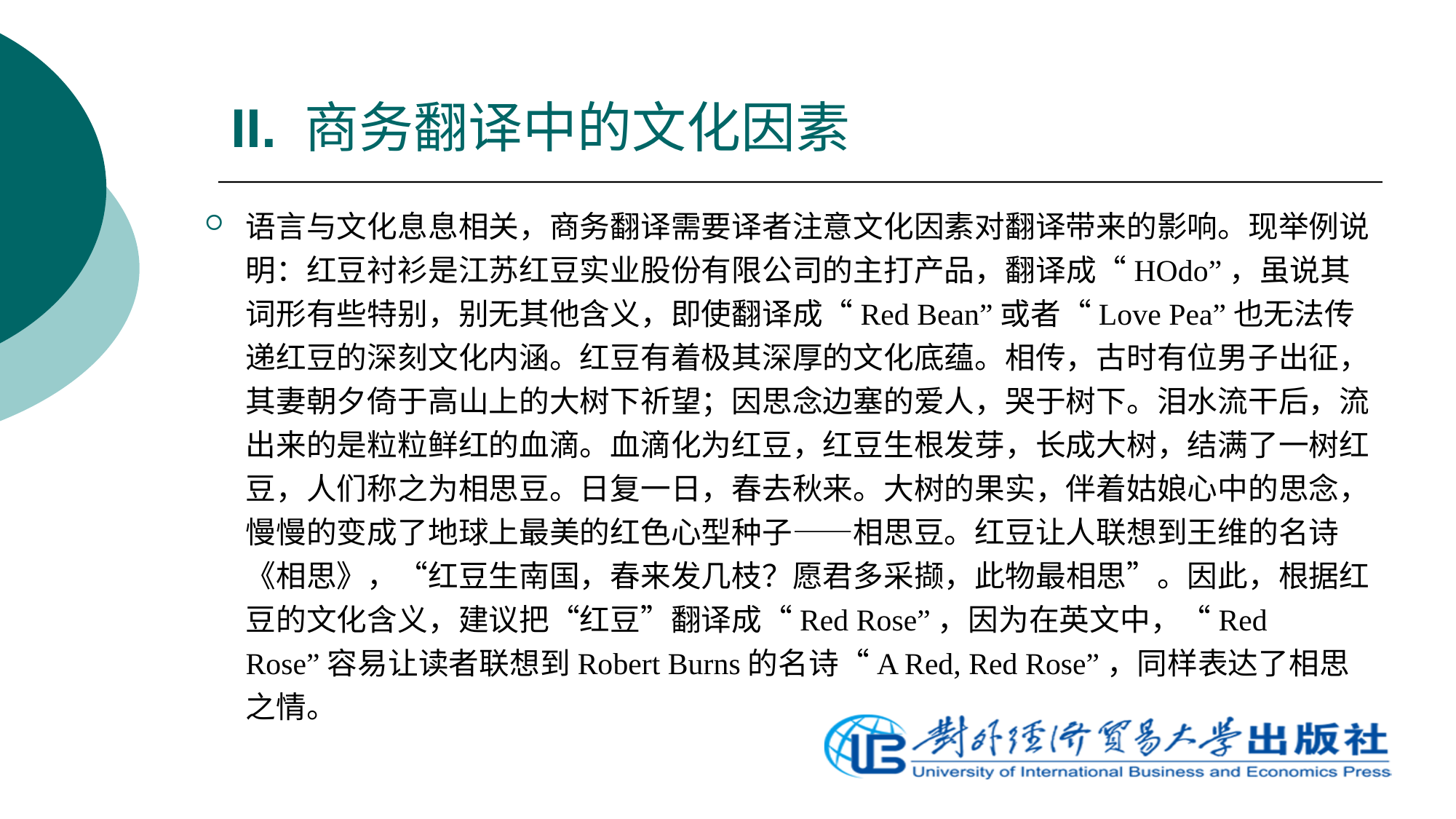

# II. 商务翻译中的文化因素
语言与文化息息相关，商务翻译需要译者注意文化因素对翻译带来的影响。现举例说明：红豆衬衫是江苏红豆实业股份有限公司的主打产品，翻译成“HOdo”，虽说其词形有些特别，别无其他含义，即使翻译成“Red Bean”或者“Love Pea”也无法传递红豆的深刻文化内涵。红豆有着极其深厚的文化底蕴。相传，古时有位男子出征，其妻朝夕倚于高山上的大树下祈望；因思念边塞的爱人，哭于树下。泪水流干后，流出来的是粒粒鲜红的血滴。血滴化为红豆，红豆生根发芽，长成大树，结满了一树红豆，人们称之为相思豆。日复一日，春去秋来。大树的果实，伴着姑娘心中的思念，慢慢的变成了地球上最美的红色心型种子——相思豆。红豆让人联想到王维的名诗《相思》，“红豆生南国，春来发几枝？愿君多采撷，此物最相思”。因此，根据红豆的文化含义，建议把“红豆”翻译成“Red Rose”，因为在英文中，“Red Rose”容易让读者联想到Robert Burns的名诗“A Red, Red Rose”，同样表达了相思之情。